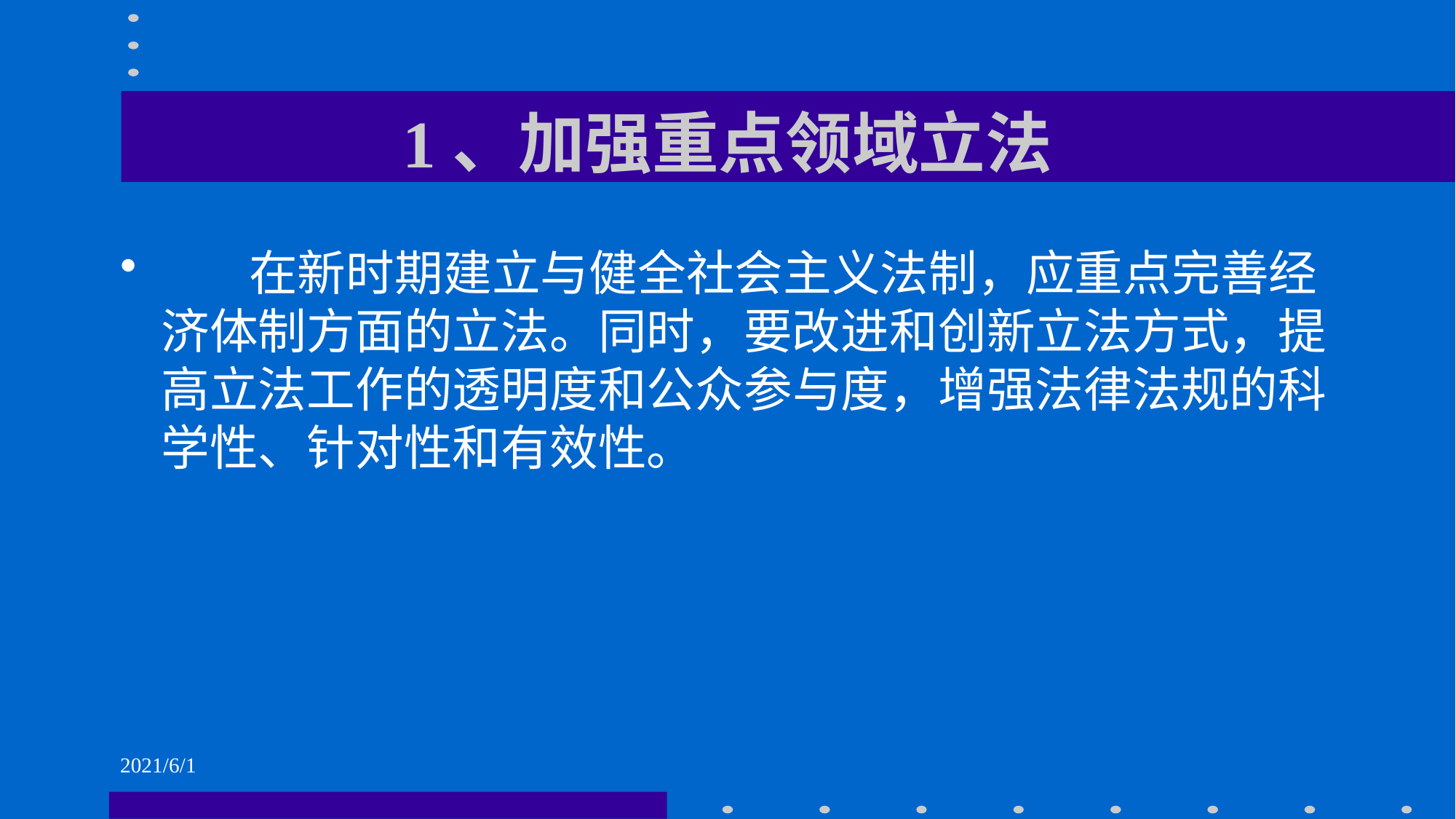

# 1、加强重点领域立法
       在新时期建立与健全社会主义法制，应重点完善经济体制方面的立法。同时，要改进和创新立法方式，提高立法工作的透明度和公众参与度，增强法律法规的科学性、针对性和有效性。

2021/6/1